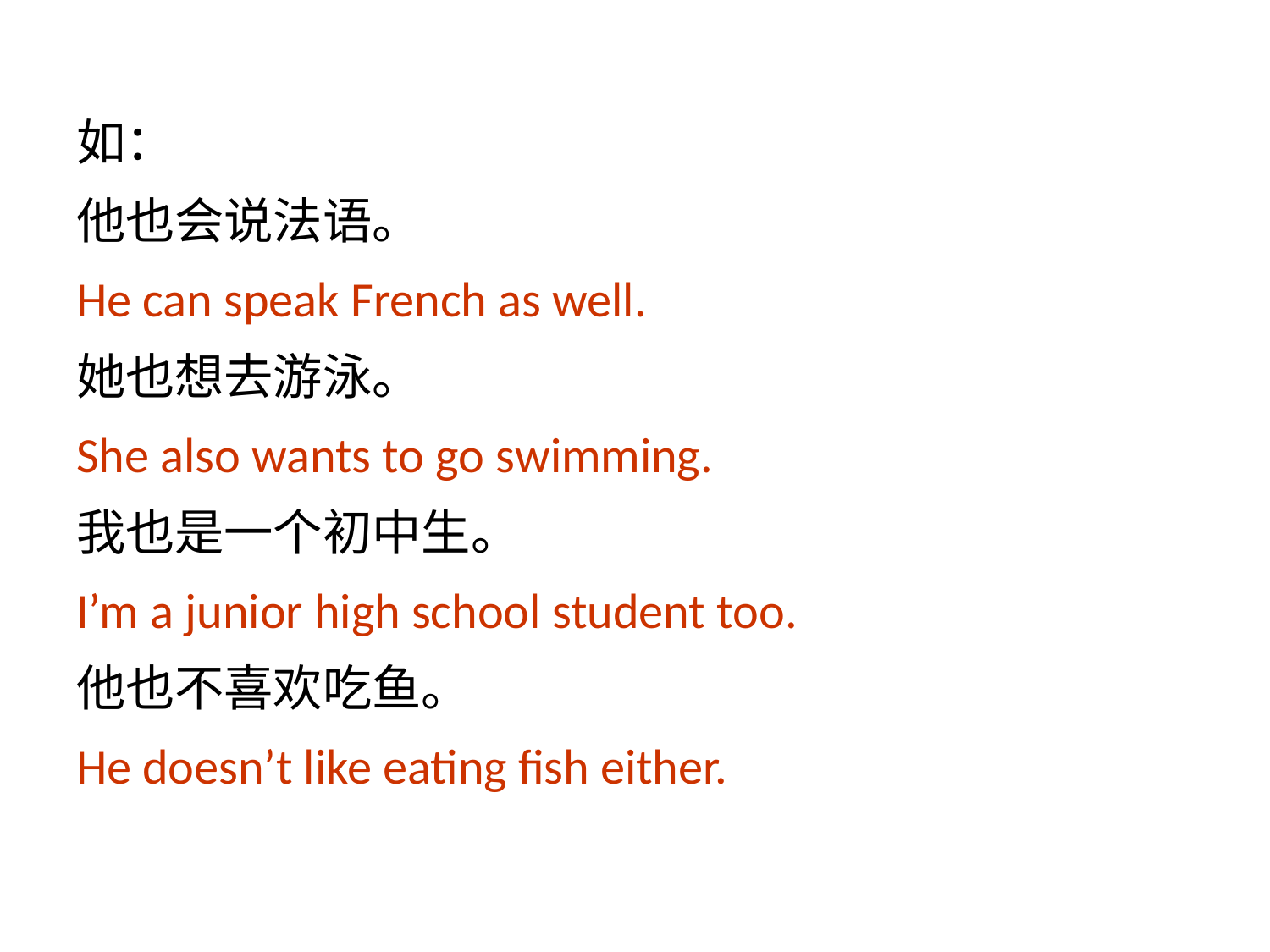

如：
他也会说法语。
He can speak French as well.
她也想去游泳。
She also wants to go swimming.
我也是一个初中生。
I’m a junior high school student too.
他也不喜欢吃鱼。
He doesn’t like eating fish either.